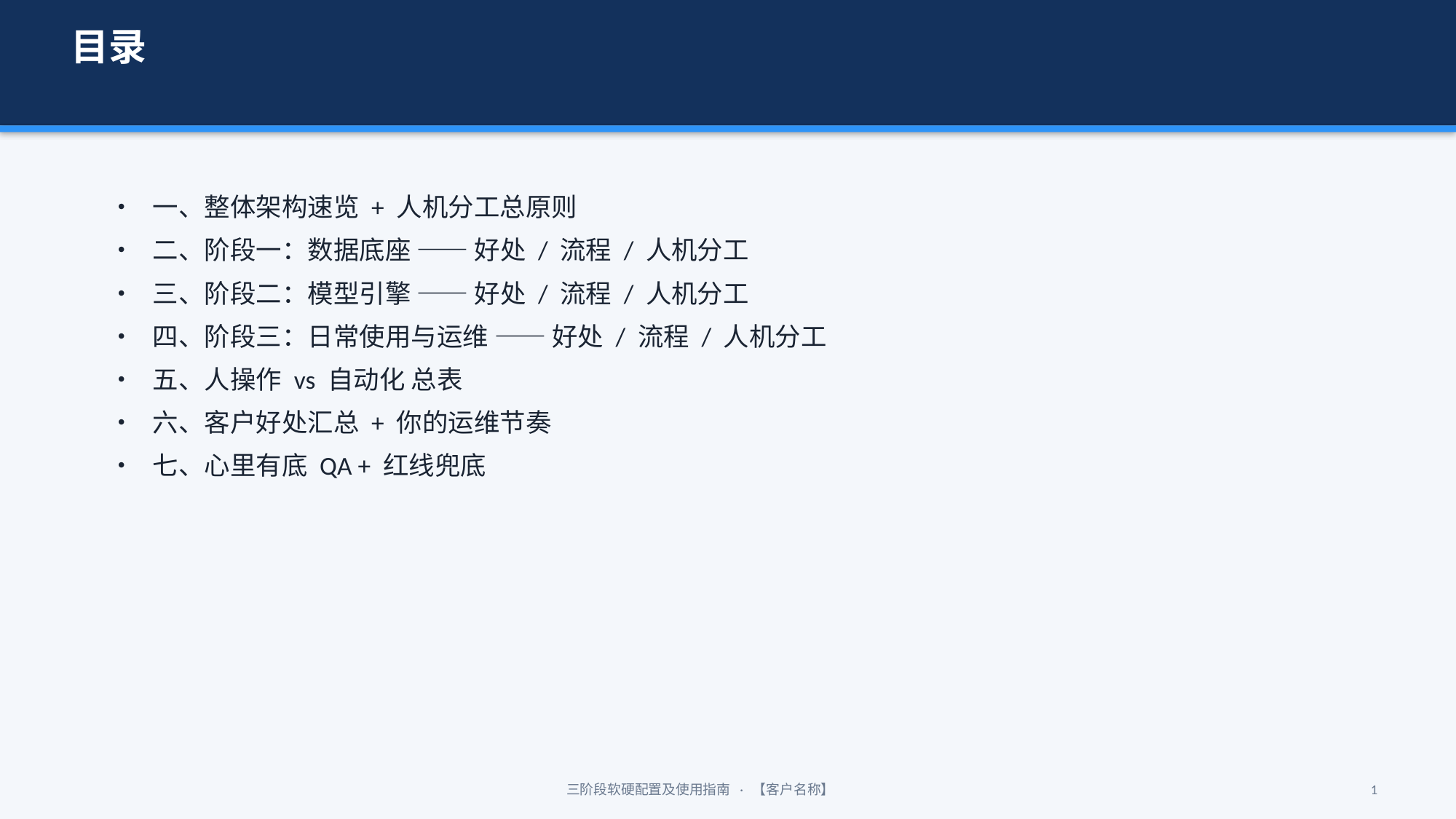

目录

•  一、整体架构速览 + 人机分工总原则
•  二、阶段一：数据底座 —— 好处 / 流程 / 人机分工
•  三、阶段二：模型引擎 —— 好处 / 流程 / 人机分工
•  四、阶段三：日常使用与运维 —— 好处 / 流程 / 人机分工
•  五、人操作 vs 自动化 总表
•  六、客户好处汇总 + 你的运维节奏
•  七、心里有底 QA + 红线兜底
三阶段软硬配置及使用指南  ·  【客户名称】
1